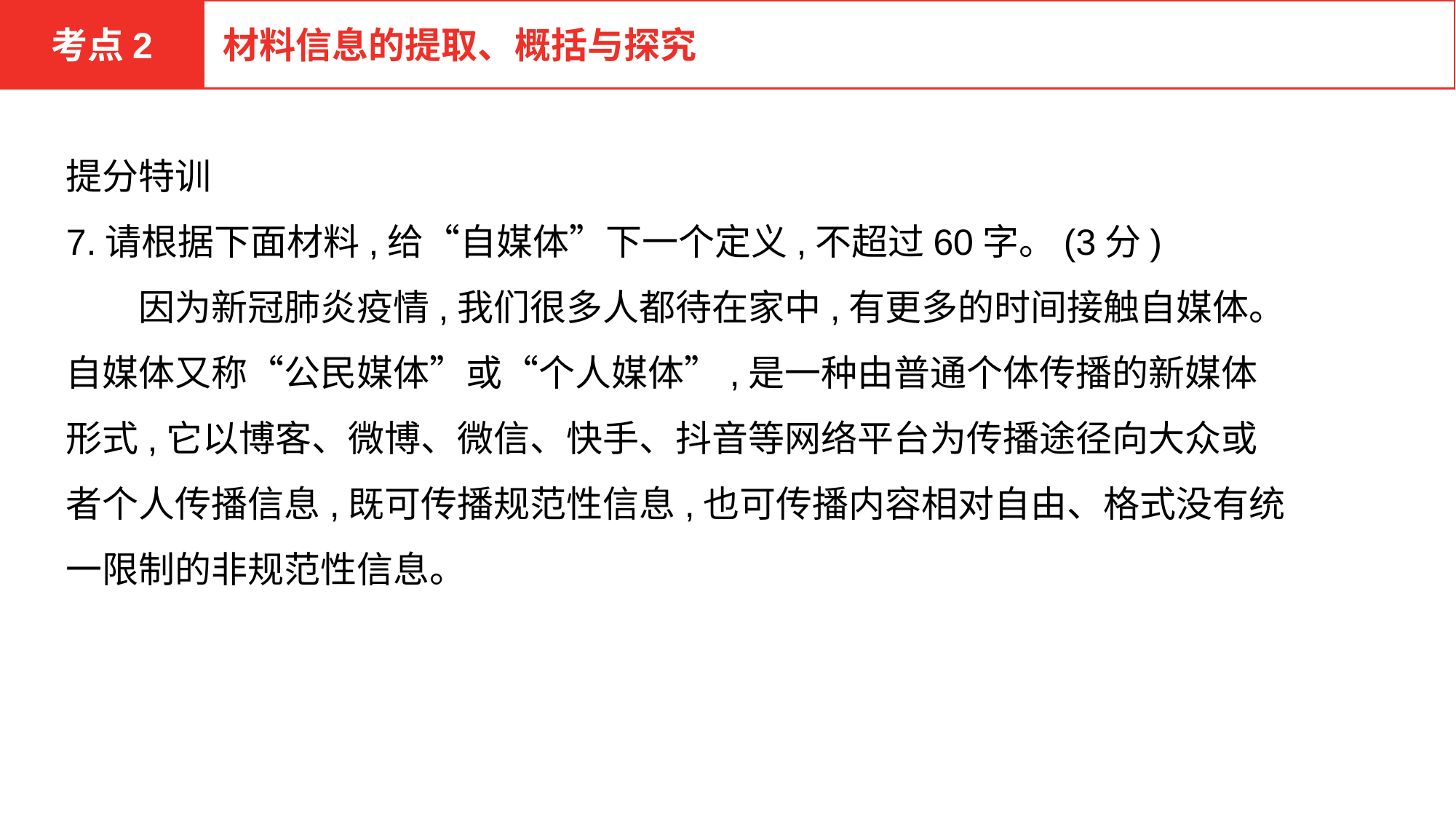

考点2
材料信息的提取、概括与探究
提分特训
7.请根据下面材料,给“自媒体”下一个定义,不超过60字。(3分)
　　因为新冠肺炎疫情,我们很多人都待在家中,有更多的时间接触自媒体。自媒体又称“公民媒体”或“个人媒体”,是一种由普通个体传播的新媒体形式,它以博客、微博、微信、快手、抖音等网络平台为传播途径向大众或者个人传播信息,既可传播规范性信息,也可传播内容相对自由、格式没有统一限制的非规范性信息。